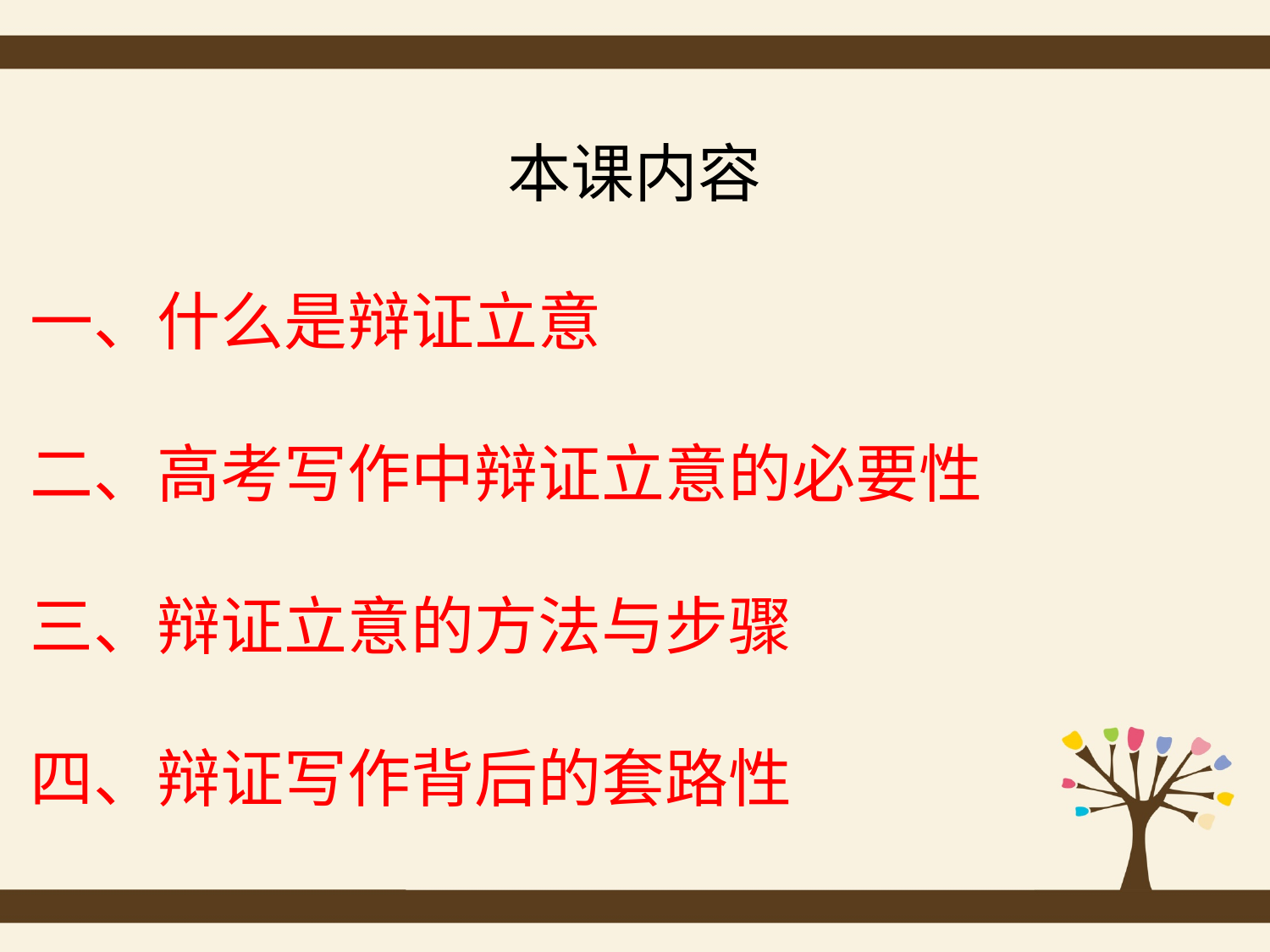

本课内容
一、什么是辩证立意
二、高考写作中辩证立意的必要性
三、辩证立意的方法与步骤
四、辩证写作背后的套路性